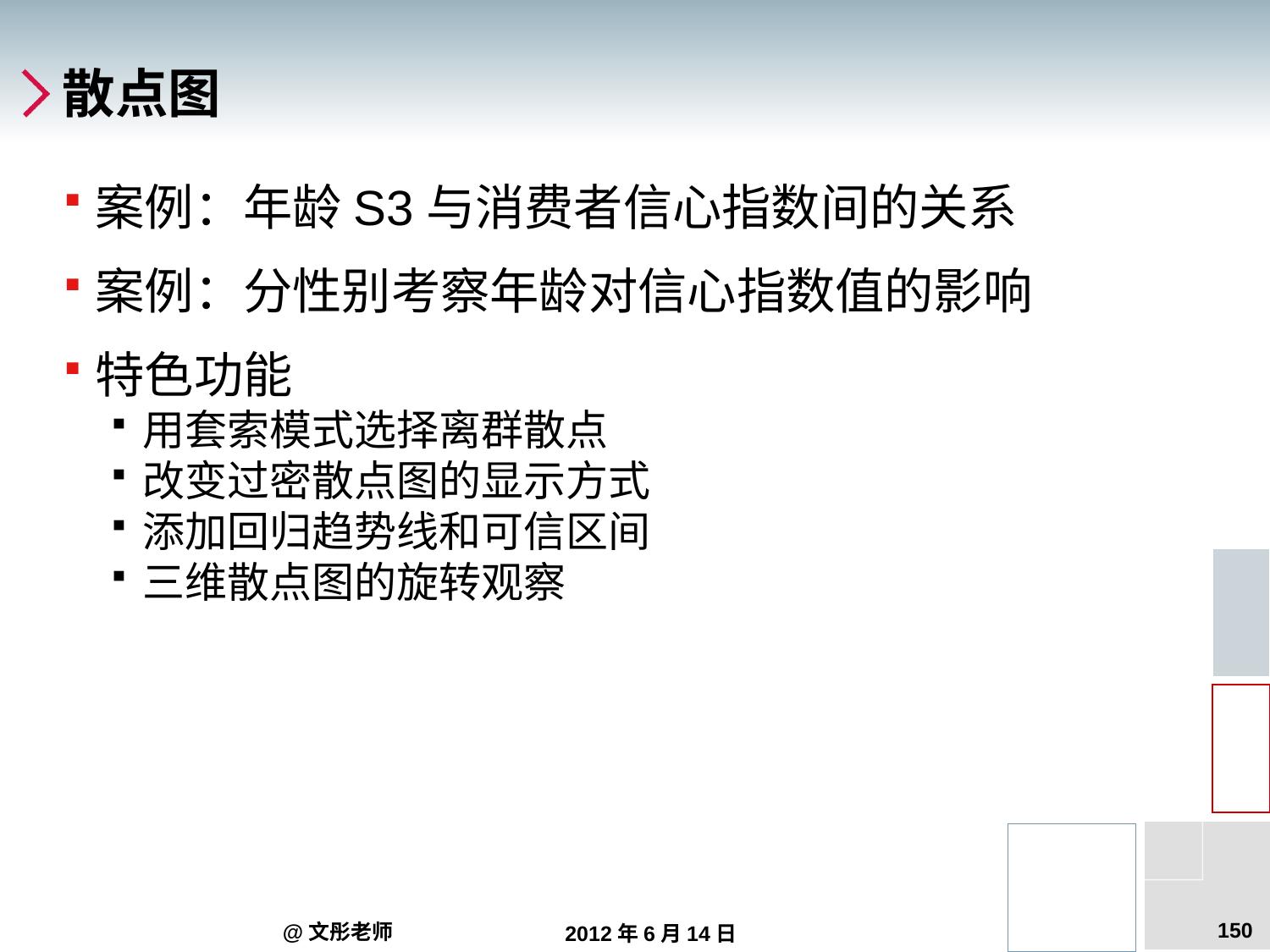

# 散点图
案例：年龄S3与消费者信心指数间的关系
案例：分性别考察年龄对信心指数值的影响
特色功能
用套索模式选择离群散点
改变过密散点图的显示方式
添加回归趋势线和可信区间
三维散点图的旋转观察

150
@文彤老师

2012年6月14日